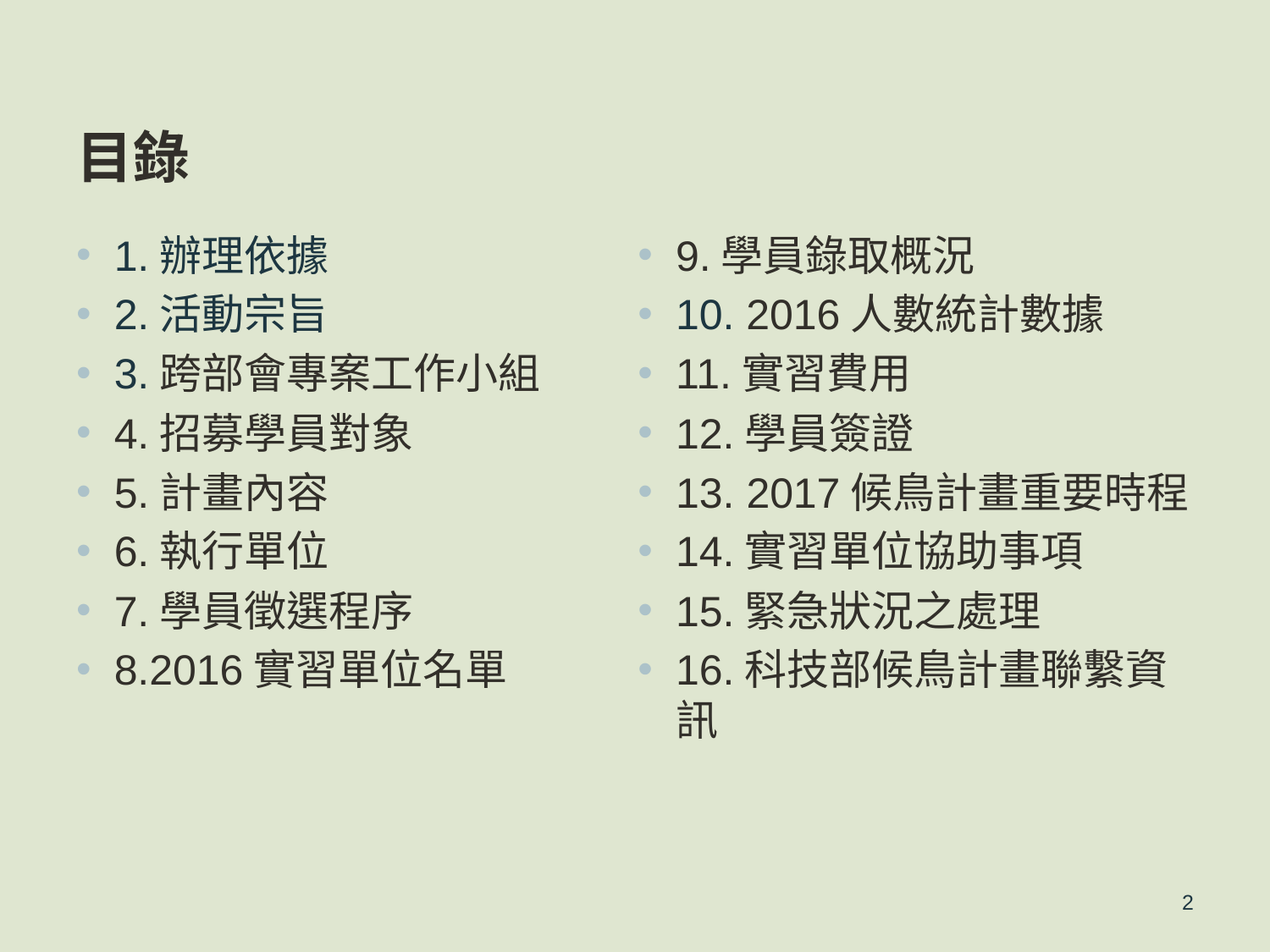

# 目錄
1.辦理依據
2.活動宗旨
3.跨部會專案工作小組
4.招募學員對象
5.計畫內容
6.執行單位
7.學員徵選程序
8.2016實習單位名單

9.學員錄取概況
10. 2016人數統計數據
11.實習費用
12.學員簽證
13. 2017候鳥計畫重要時程
14.實習單位協助事項
15.緊急狀況之處理
16.科技部候鳥計畫聯繫資訊

2